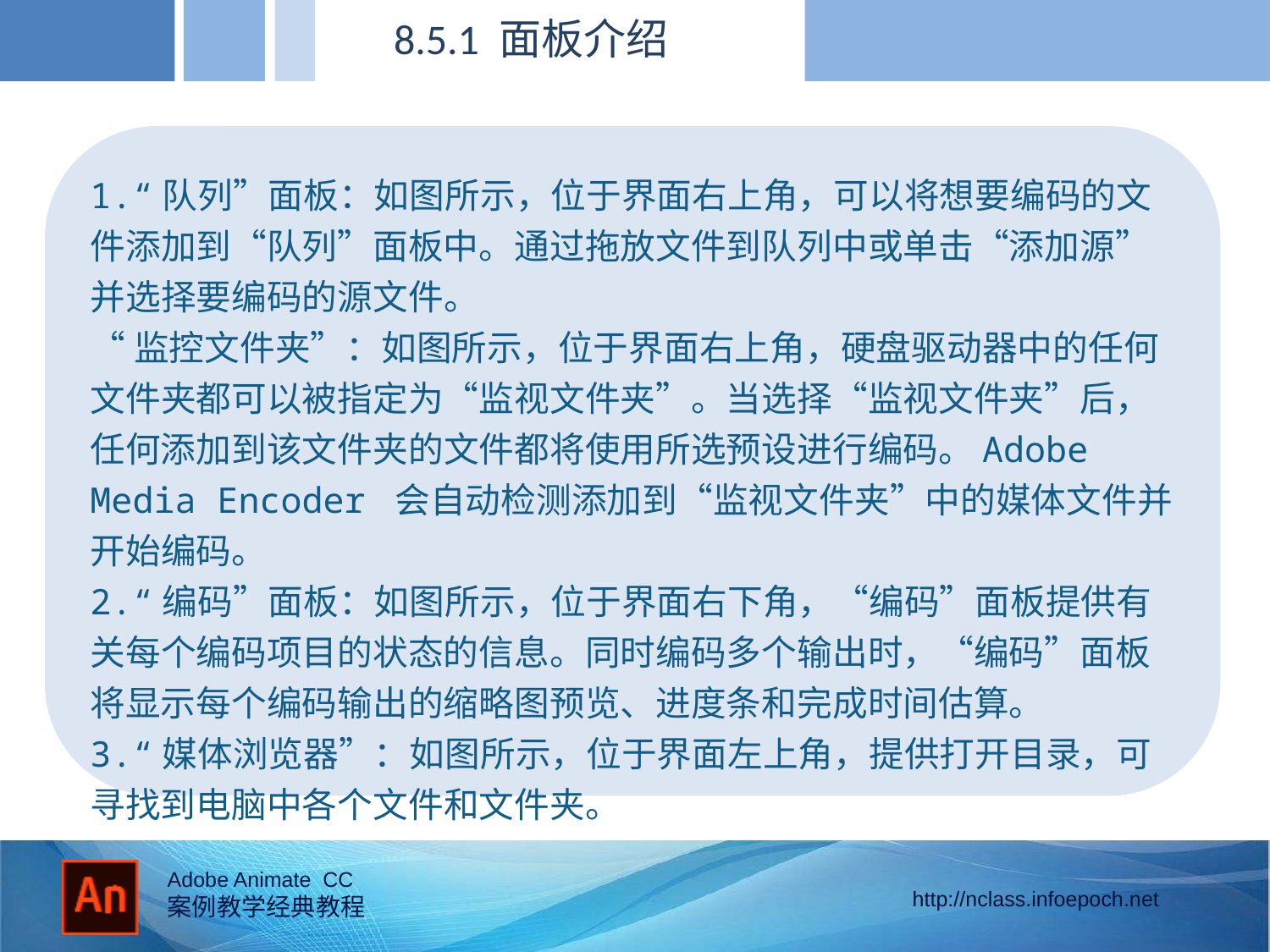

8.5.1 面板介绍
1.“队列”面板：如图所示，位于界面右上角，可以将想要编码的文件添加到“队列”面板中。通过拖放文件到队列中或单击“添加源”并选择要编码的源文件。
“监控文件夹”：如图所示，位于界面右上角，硬盘驱动器中的任何文件夹都可以被指定为“监视文件夹”。当选择“监视文件夹”后，任何添加到该文件夹的文件都将使用所选预设进行编码。Adobe Media Encoder 会自动检测添加到“监视文件夹”中的媒体文件并开始编码。
2.“编码”面板：如图所示，位于界面右下角，“编码”面板提供有关每个编码项目的状态的信息。同时编码多个输出时，“编码”面板将显示每个编码输出的缩略图预览、进度条和完成时间估算。
3.“媒体浏览器”：如图所示，位于界面左上角，提供打开目录，可寻找到电脑中各个文件和文件夹。